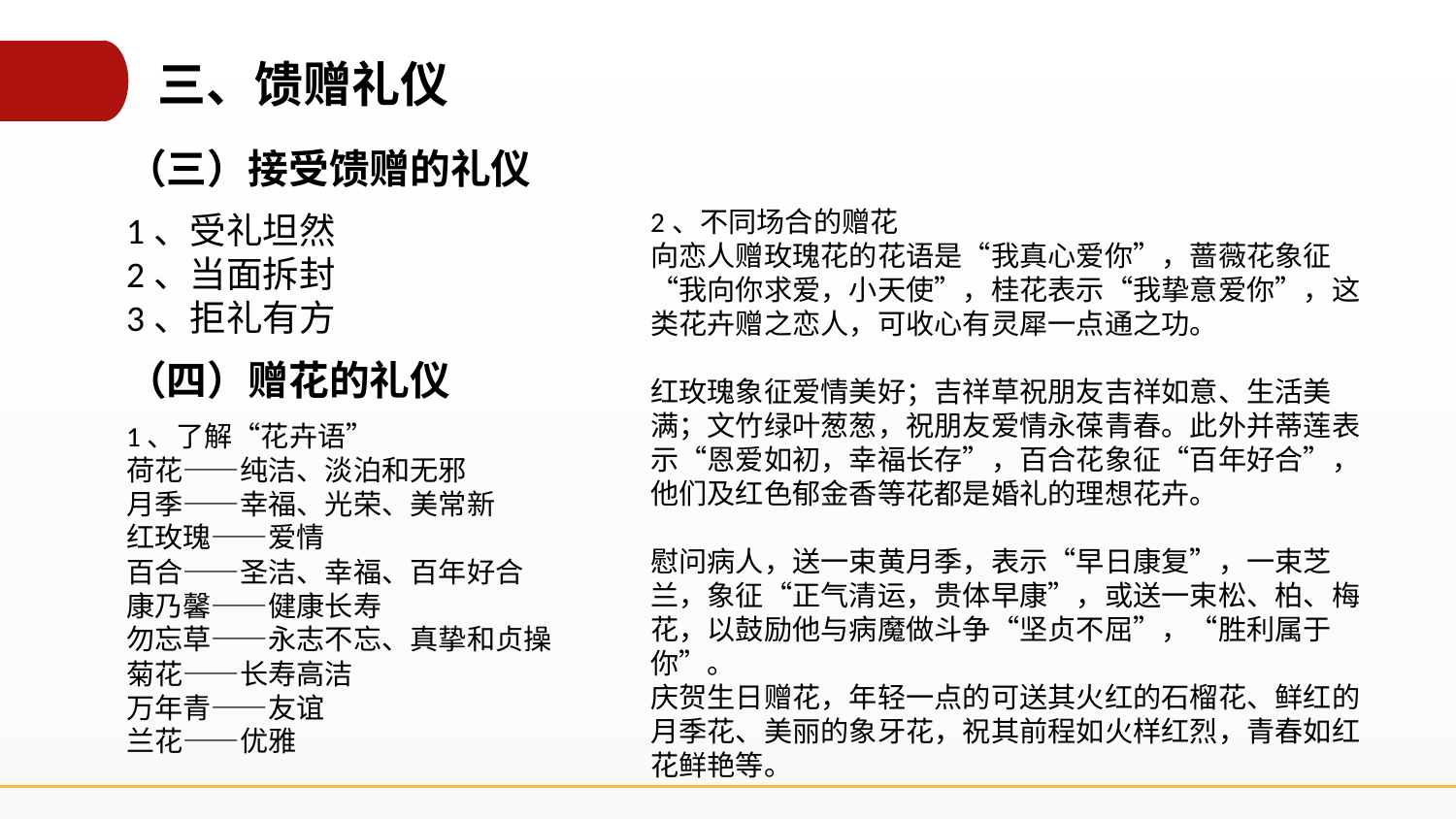

三、馈赠礼仪
（三）接受馈赠的礼仪
2、不同场合的赠花
向恋人赠玫瑰花的花语是“我真心爱你”，蔷薇花象征“我向你求爱，小天使”，桂花表示“我挚意爱你”，这类花卉赠之恋人，可收心有灵犀一点通之功。

红玫瑰象征爱情美好；吉祥草祝朋友吉祥如意、生活美满；文竹绿叶葱葱，祝朋友爱情永葆青春。此外并蒂莲表示“恩爱如初，幸福长存”，百合花象征“百年好合”，他们及红色郁金香等花都是婚礼的理想花卉。

慰问病人，送一束黄月季，表示“早日康复”，一束芝兰，象征“正气清运，贵体早康”，或送一束松、柏、梅花，以鼓励他与病魔做斗争“坚贞不屈”，“胜利属于你”。
庆贺生日赠花，年轻一点的可送其火红的石榴花、鲜红的月季花、美丽的象牙花，祝其前程如火样红烈，青春如红花鲜艳等。
1、受礼坦然
2、当面拆封
3、拒礼有方
（四）赠花的礼仪
1、了解“花卉语”
荷花——纯洁、淡泊和无邪
月季——幸福、光荣、美常新
红玫瑰——爱情
百合——圣洁、幸福、百年好合
康乃馨——健康长寿
勿忘草——永志不忘、真挚和贞操
菊花——长寿高洁
万年青——友谊
兰花——优雅